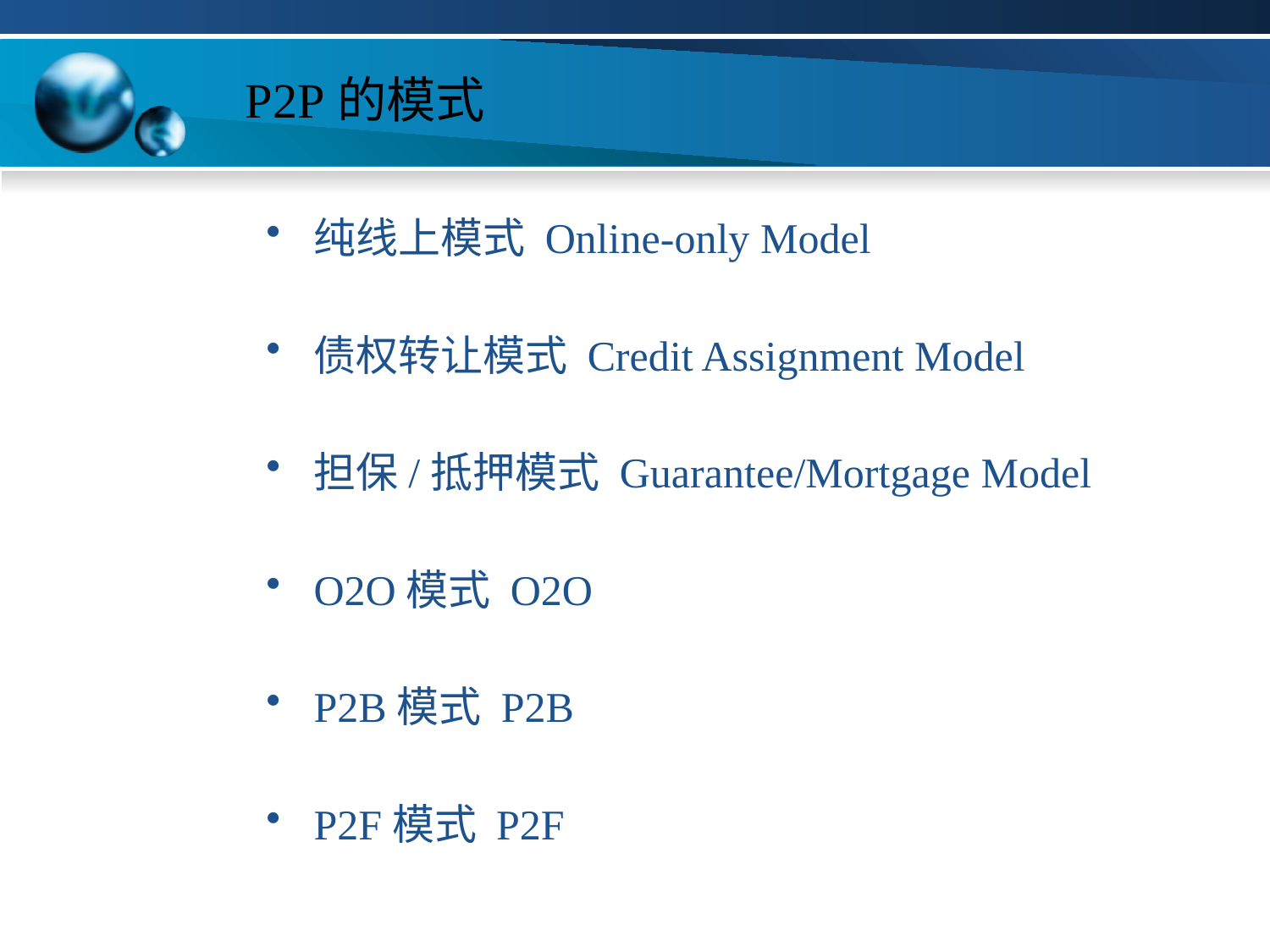

# P2P的模式
纯线上模式 Online-only Model
债权转让模式 Credit Assignment Model
担保/抵押模式 Guarantee/Mortgage Model
O2O模式 O2O
P2B模式 P2B
P2F模式 P2F